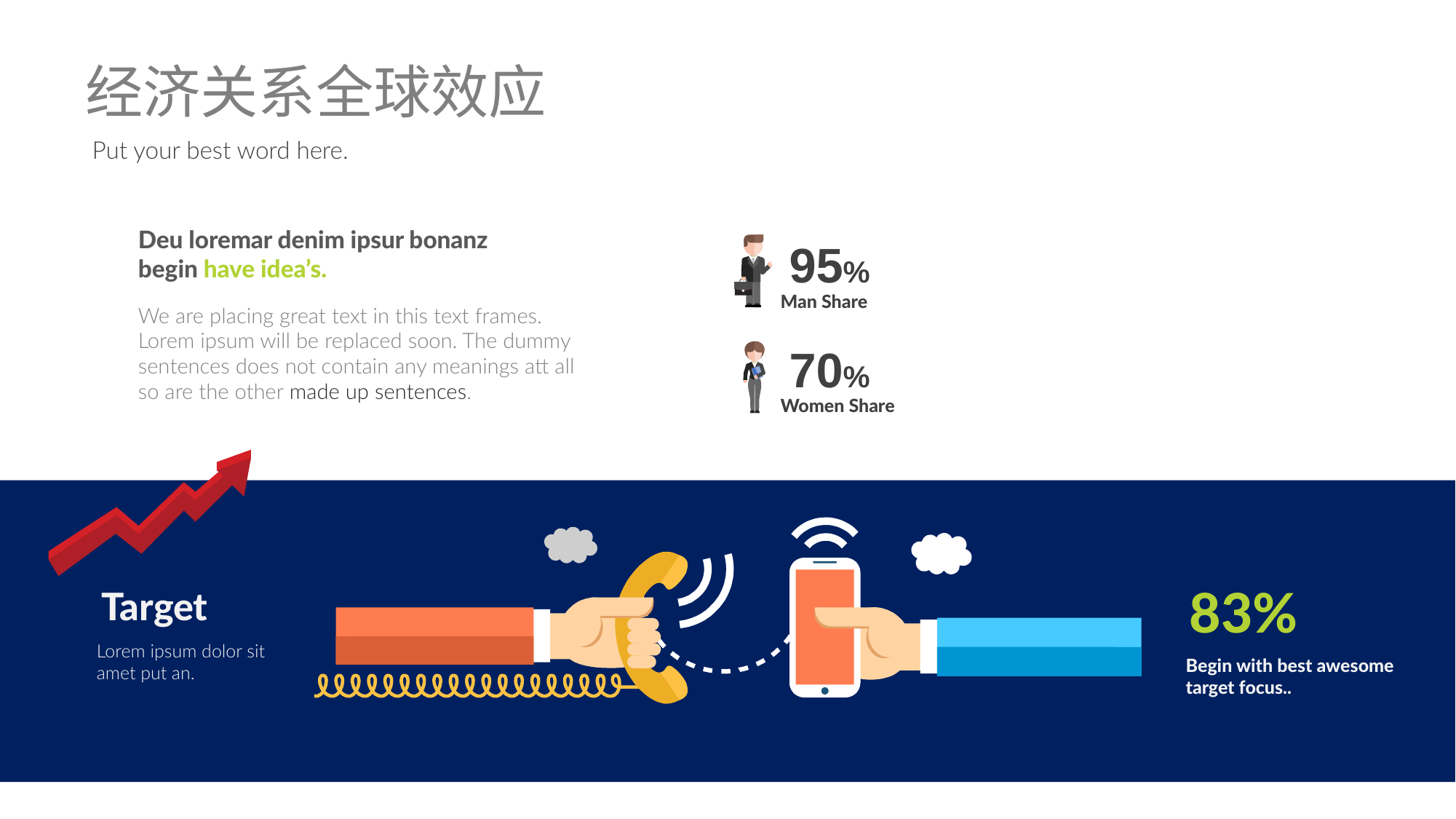

经济关系全球效应
Put your best word here.
Deu loremar denim ipsur bonanz begin have idea’s.
95%
Man Share

70%
Women Share

We are placing great text in this text frames. Lorem ipsum will be replaced soon. The dummy sentences does not contain any meanings att all so are the other made up sentences.

83%
Target
Lorem ipsum dolor sit amet put an.
Begin with best awesome target focus..